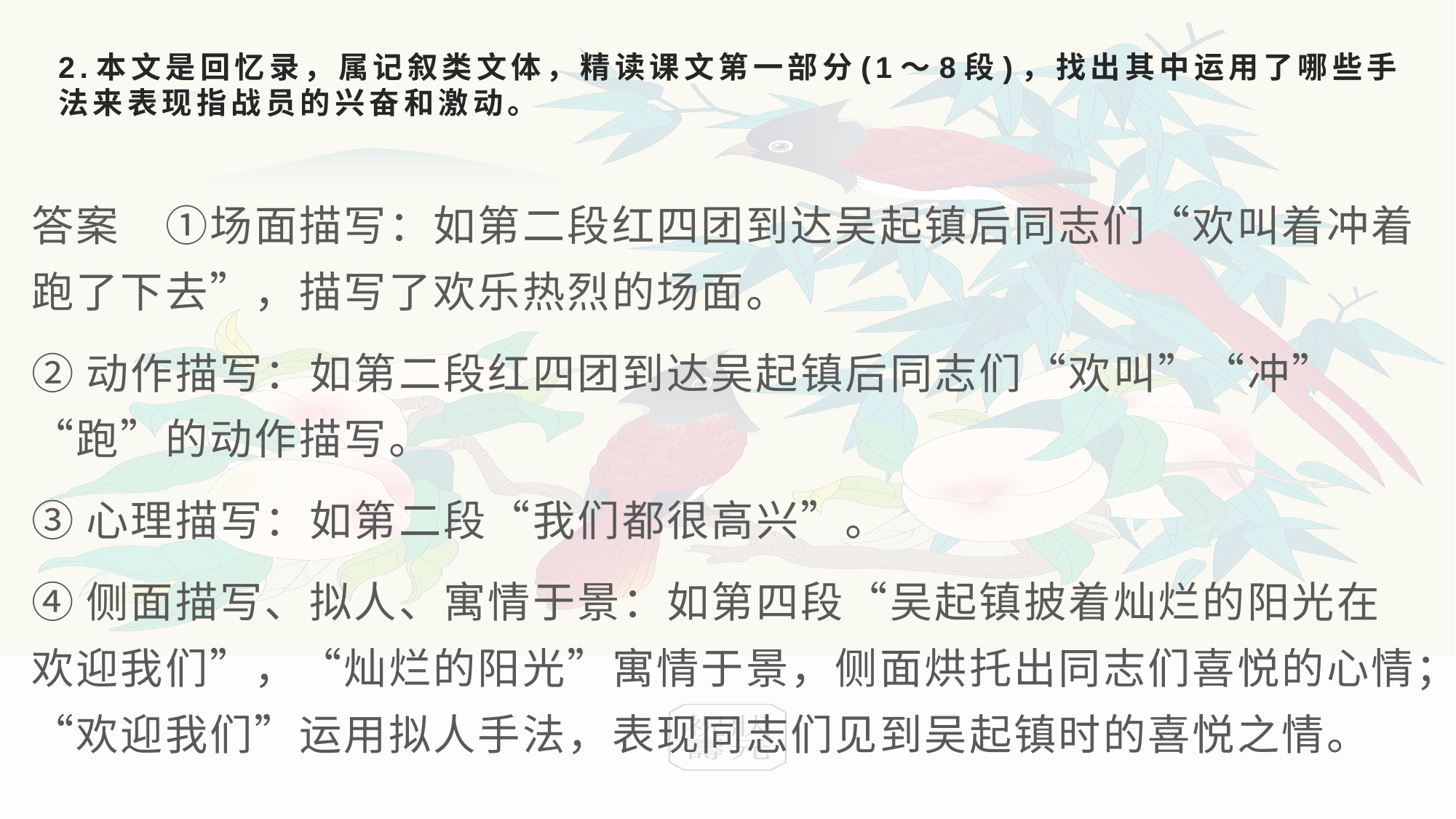

# 2.本文是回忆录，属记叙类文体，精读课文第一部分(1～8段)，找出其中运用了哪些手法来表现指战员的兴奋和激动。
答案　①场面描写：如第二段红四团到达吴起镇后同志们“欢叫着冲着跑了下去”，描写了欢乐热烈的场面。
②动作描写：如第二段红四团到达吴起镇后同志们“欢叫”“冲”“跑”的动作描写。
③心理描写：如第二段“我们都很高兴”。
④侧面描写、拟人、寓情于景：如第四段“吴起镇披着灿烂的阳光在欢迎我们”，“灿烂的阳光”寓情于景，侧面烘托出同志们喜悦的心情；“欢迎我们”运用拟人手法，表现同志们见到吴起镇时的喜悦之情。